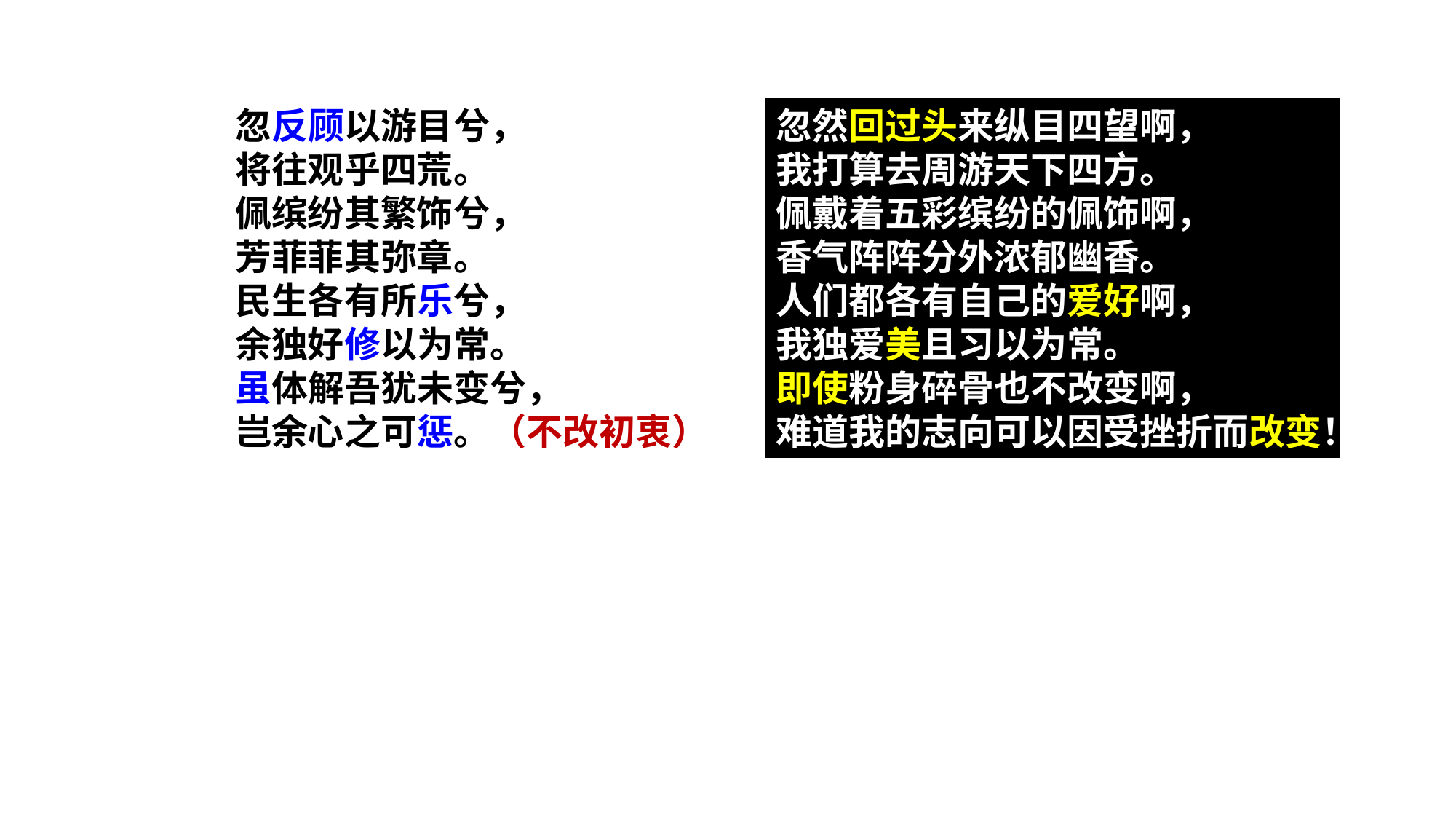

忽然回过头来纵目四望啊，
我打算去周游天下四方。
佩戴着五彩缤纷的佩饰啊，
香气阵阵分外浓郁幽香。
人们都各有自己的爱好啊，
我独爱美且习以为常。
即使粉身碎骨也不改变啊，
难道我的志向可以因受挫折而改变！
忽反顾以游目兮，
将往观乎四荒。
佩缤纷其繁饰兮，
芳菲菲其弥章。
民生各有所乐兮，
余独好修以为常。
虽体解吾犹未变兮，
岂余心之可惩。（不改初衷）